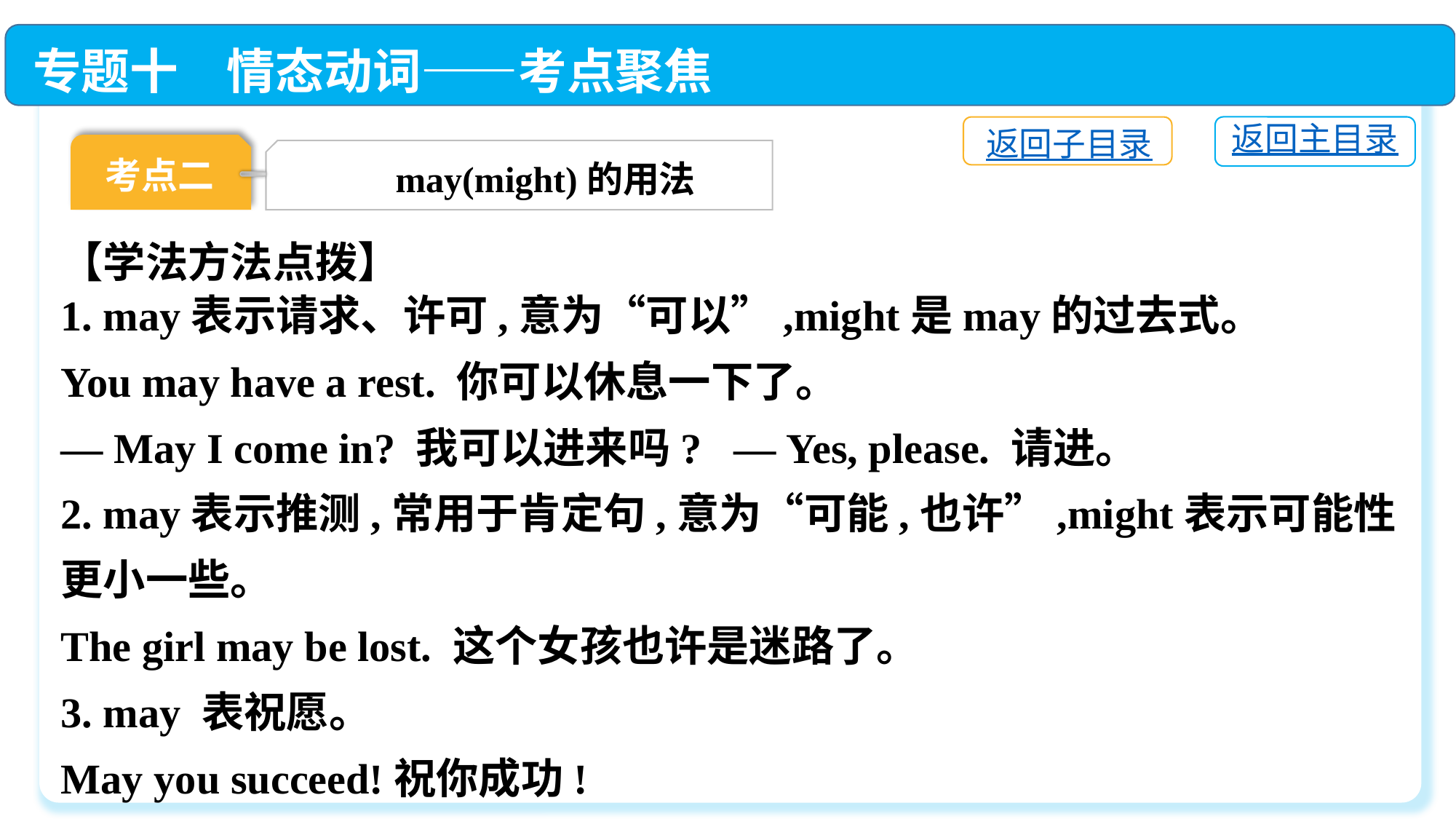

专题十　情态动词——考点聚焦

返回主目录

返回子目录
考点二
may(might)的用法

【学法方法点拨】

1. may表示请求、许可,意为“可以”,might是may的过去式。
You may have a rest. 你可以休息一下了。
— May I come in? 我可以进来吗?   — Yes, please. 请进。
2. may表示推测,常用于肯定句,意为“可能,也许”,might表示可能性更小一些。
The girl may be lost. 这个女孩也许是迷路了。
3. may 表祝愿。
May you succeed!祝你成功!